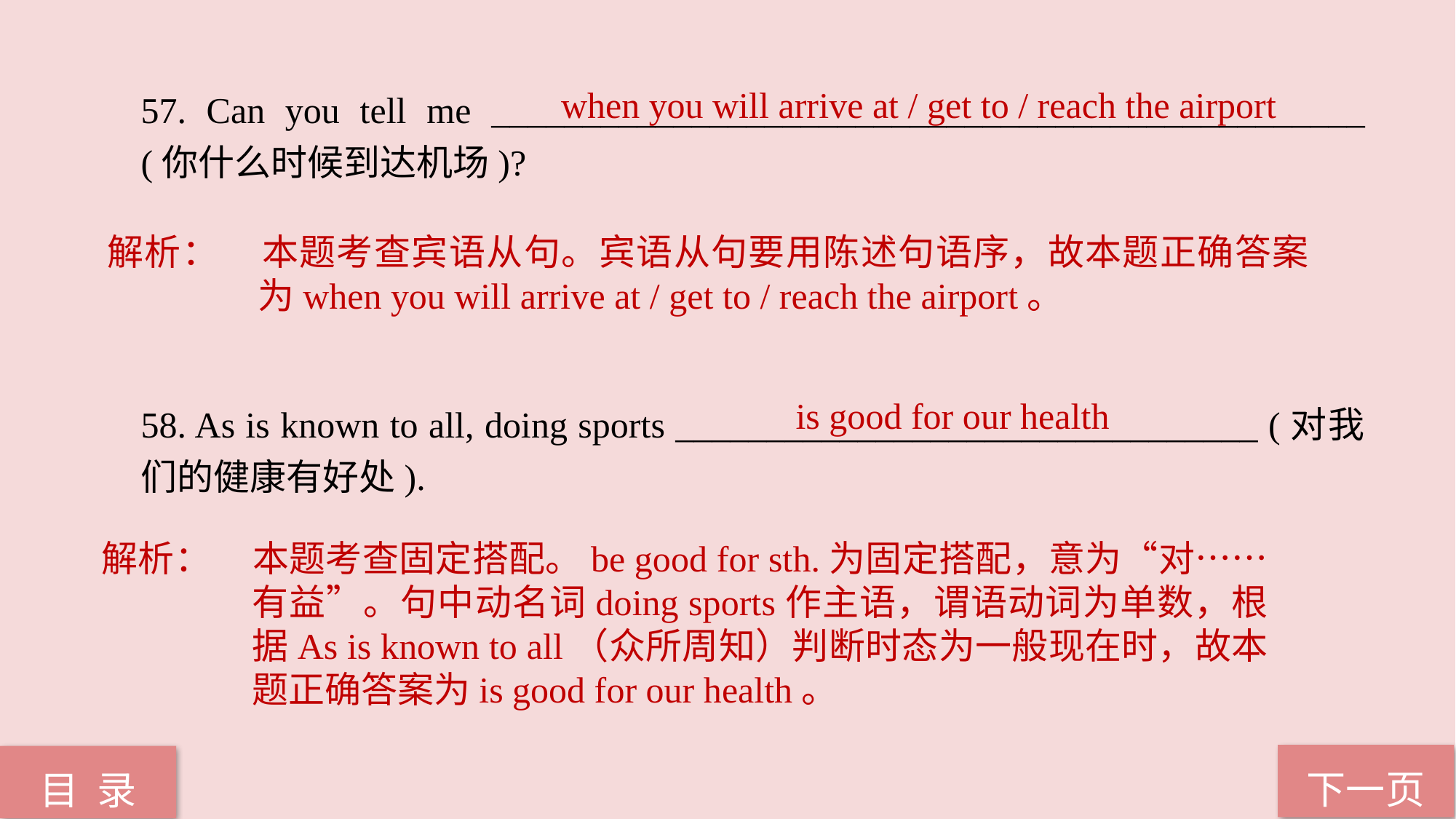

57. Can you tell me ________________________________________________ (你什么时候到达机场)?

58. As is known to all, doing sports ________________________________ (对我们的健康有好处).
when you will arrive at / get to / reach the airport
解析：	本题考查宾语从句。宾语从句要用陈述句语序，故本题正确答案为when you will arrive at / get to / reach the airport。
 is good for our health
解析：	本题考查固定搭配。be good for sth.为固定搭配，意为“对……有益”。句中动名词doing sports作主语，谓语动词为单数，根据As is known to all（众所周知）判断时态为一般现在时，故本题正确答案为is good for our health。